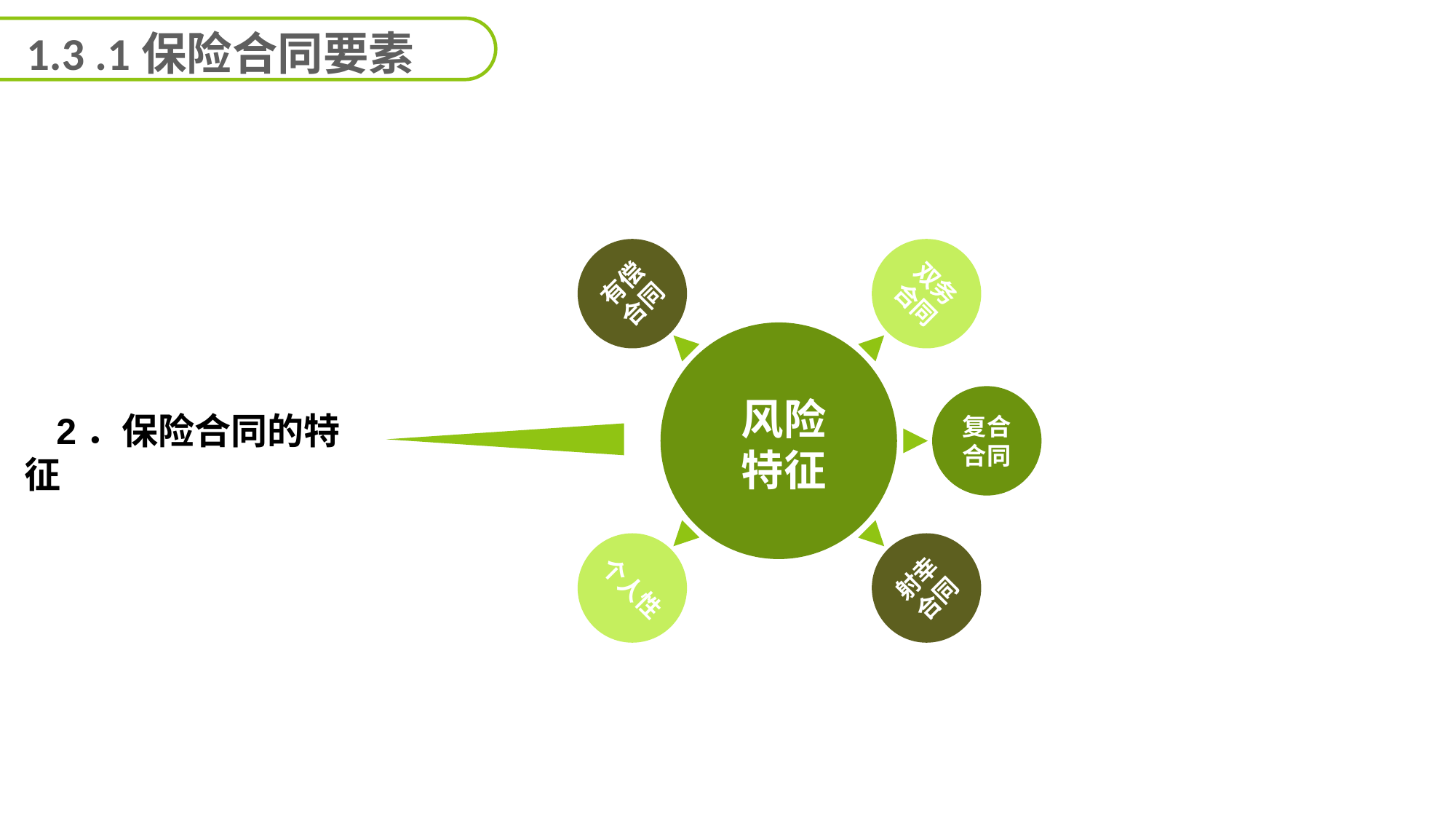

1.3 .1保险合同要素
有偿
合同
双务
合同

复合
合同
风险
特征
2．保险合同的特征

个人性
射幸
合同
延迟符